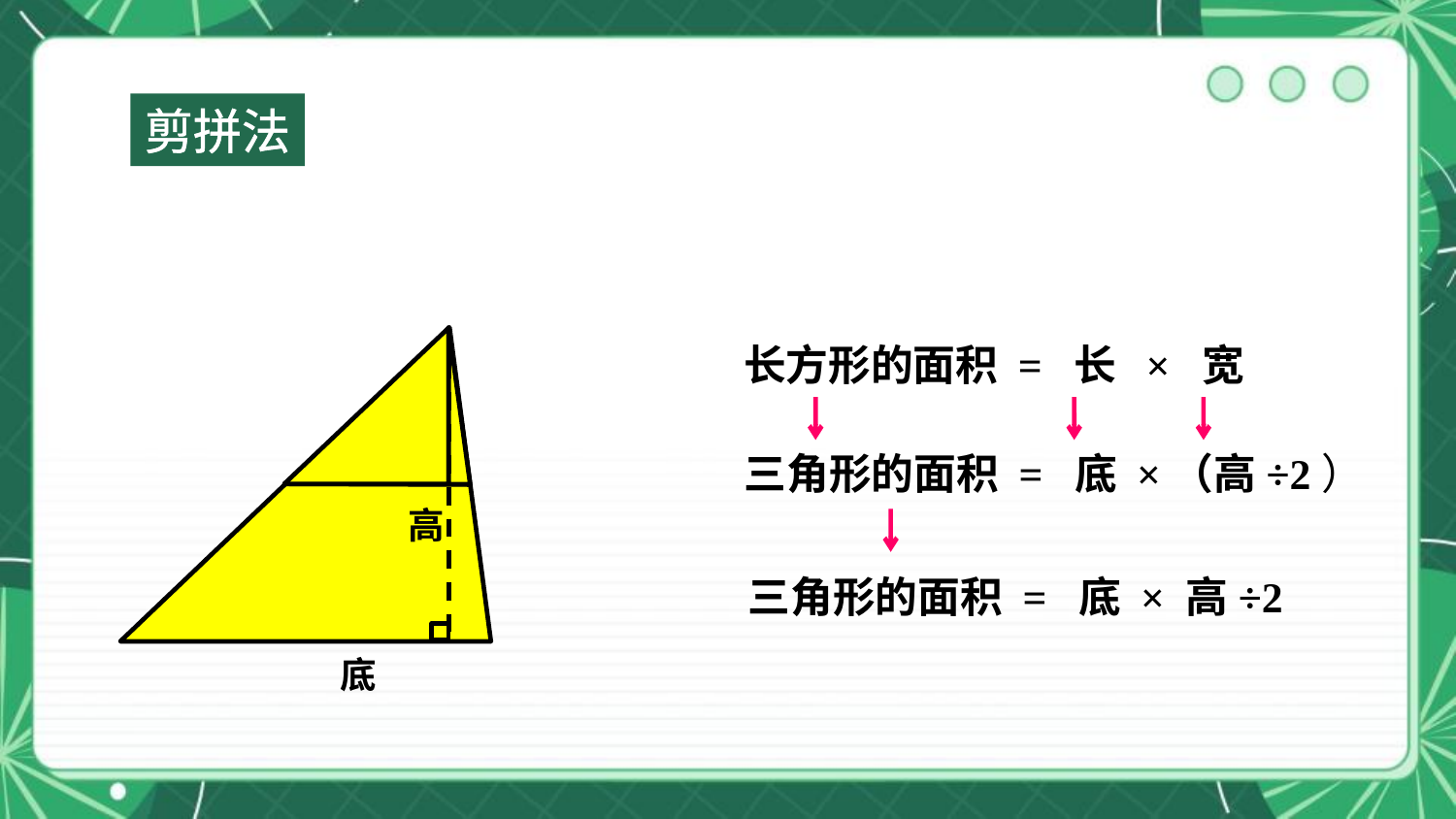

剪拼法

长方形的面积 =  长  ×  宽
三角形的面积 =  底 ×（高÷2）
高
三角形的面积 =  底 × 高÷2

底